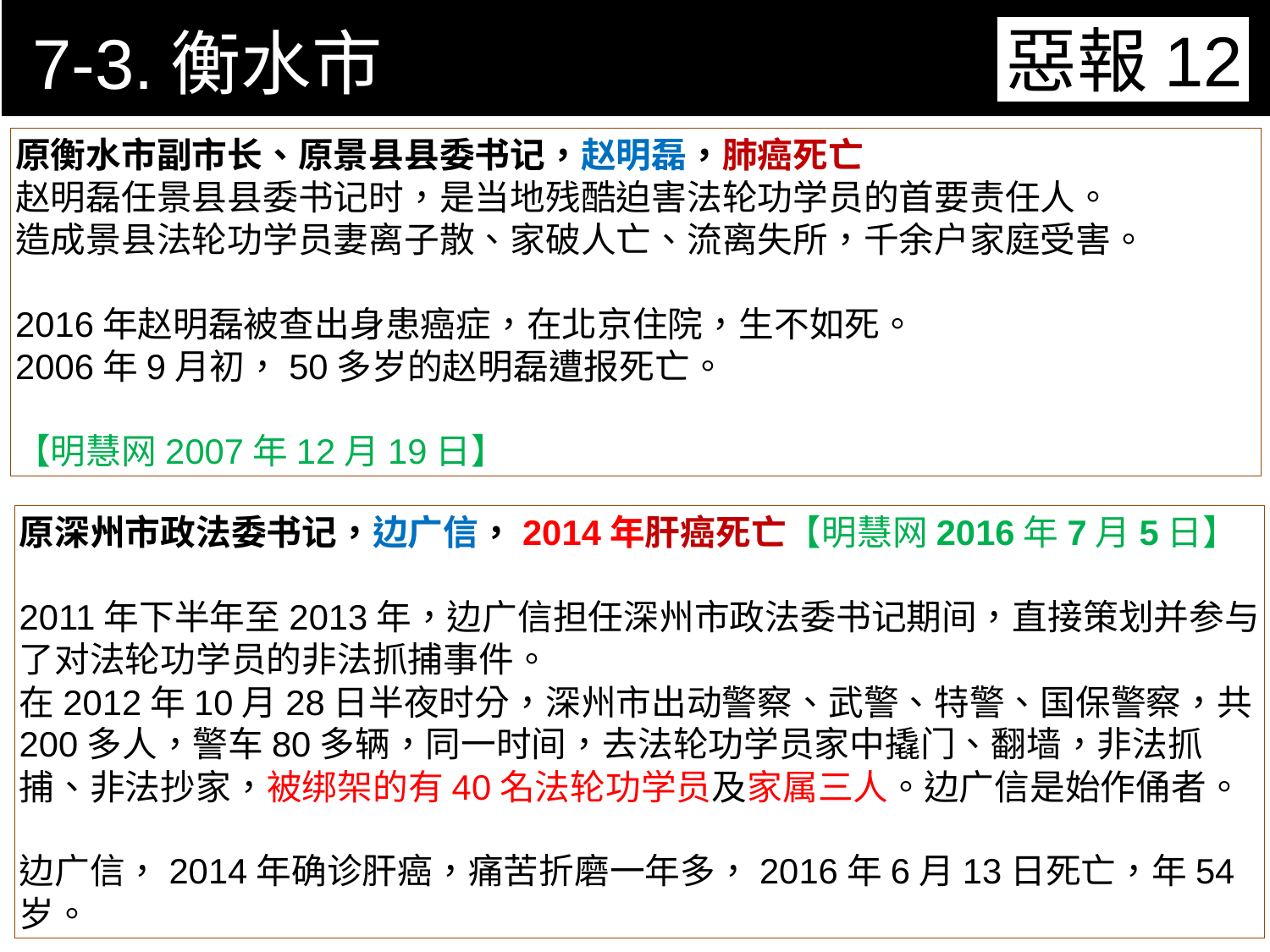

7-3.衡水市
惡報12
11-3. XX市官員惡報實例
原衡水市副市长、原景县县委书记，赵明磊，肺癌死亡
赵明磊任景县县委书记时，是当地残酷迫害法轮功学员的首要责任人。
造成景县法轮功学员妻离子散、家破人亡、流离失所，千余户家庭受害。

2016年赵明磊被查出身患癌症，在北京住院，生不如死。
2006年9月初，50多岁的赵明磊遭报死亡。

【明慧网2007年12月19日】
原深州市政法委书记，边广信，2014年肝癌死亡【明慧网2016年7月5日】

2011年下半年至2013年，边广信担任深州市政法委书记期间，直接策划并参与了对法轮功学员的非法抓捕事件。
在2012年10月28日半夜时分，深州市出动警察、武警、特警、国保警察，共200多人，警车80多辆，同一时间，去法轮功学员家中撬门、翻墙，非法抓捕、非法抄家，被绑架的有40名法轮功学员及家属三人。边广信是始作俑者。

边广信，2014年确诊肝癌，痛苦折磨一年多，2016年6月13日死亡，年54岁。